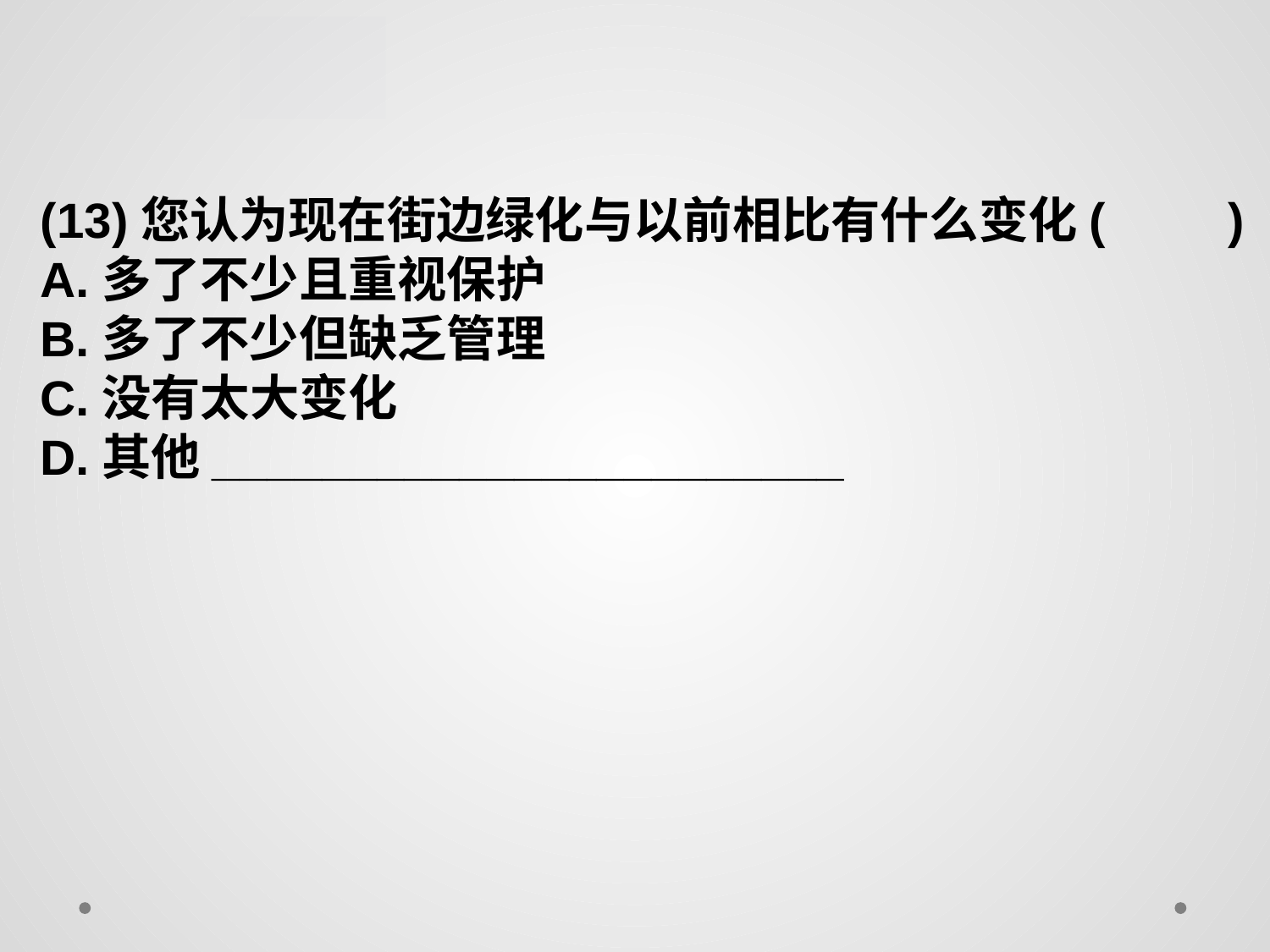

(13)您认为现在街边绿化与以前相比有什么变化(　　)
A.多了不少且重视保护
B.多了不少但缺乏管理
C.没有太大变化
D.其他_______________________